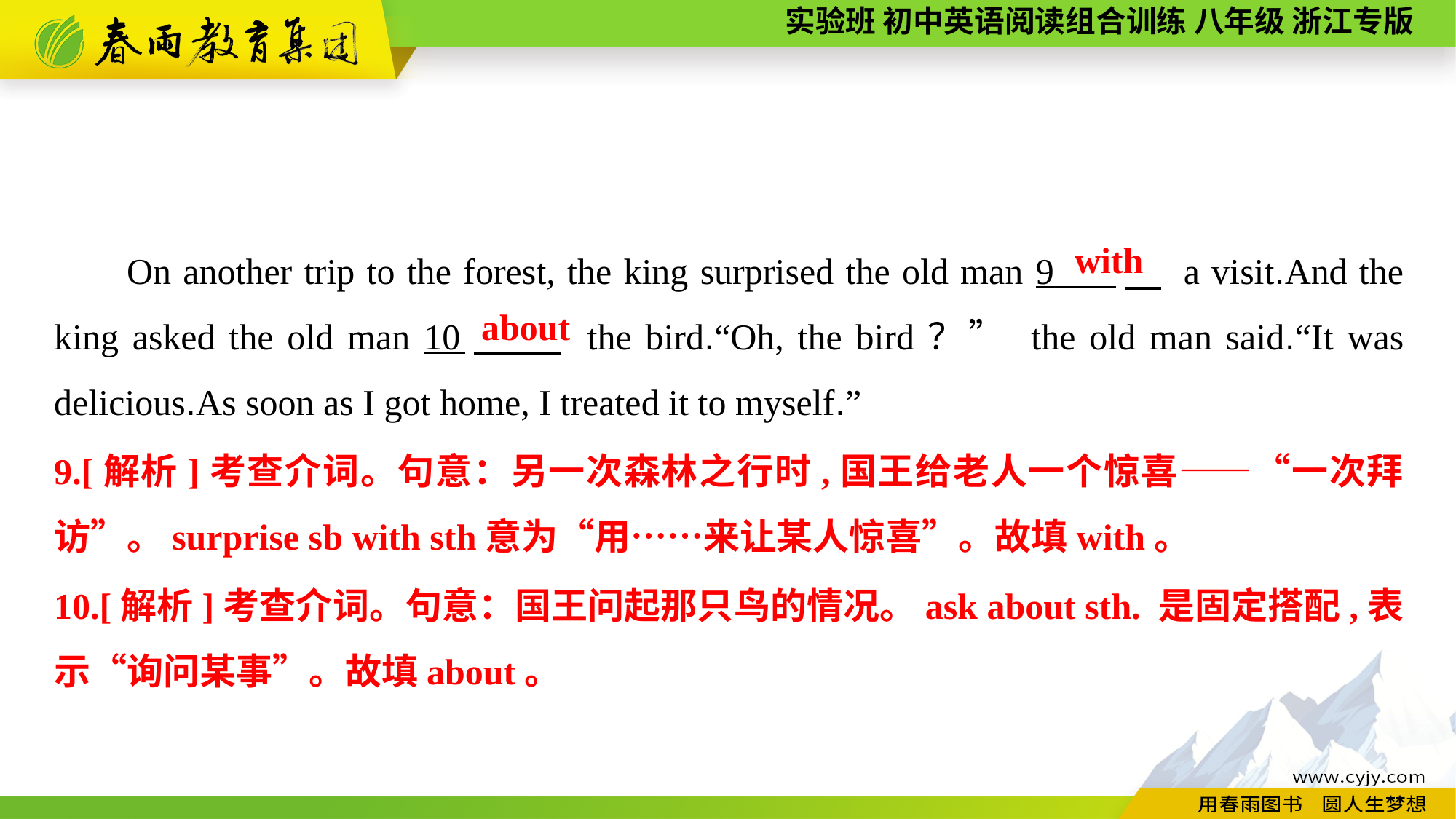

On another trip to the forest, the king surprised the old man 9     　 a visit.And the king asked the old man 10　     the bird.“Oh, the bird？” the old man said.“It was delicious.As soon as I got home, I treated it to myself.”
with
about
9.[解析]考查介词。句意：另一次森林之行时,国王给老人一个惊喜——“一次拜访”。surprise sb with sth意为“用……来让某人惊喜”。故填with。
10.[解析]考查介词。句意：国王问起那只鸟的情况。ask about sth. 是固定搭配,表示“询问某事”。故填about。